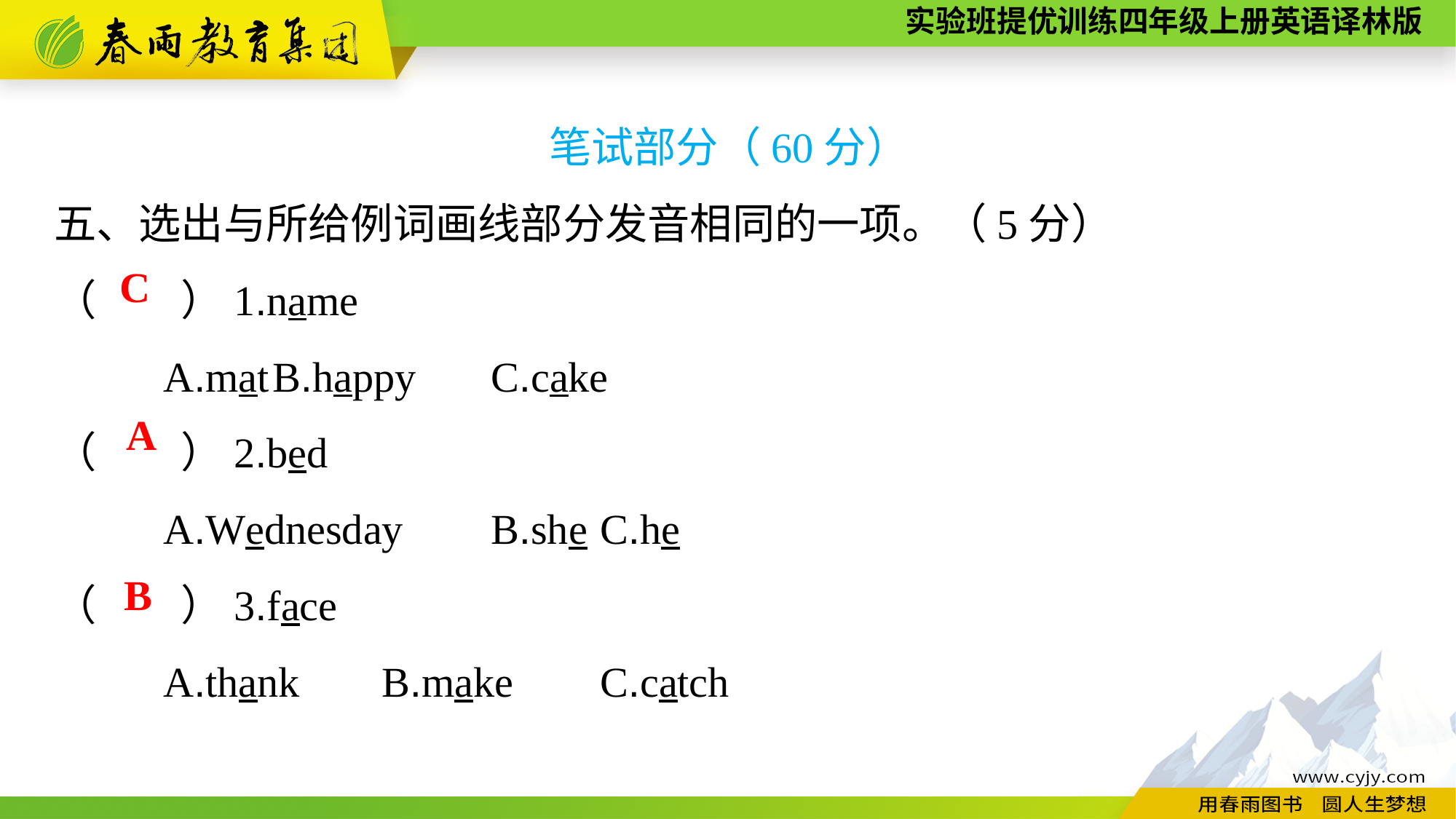

笔试部分（60分）
五、选出与所给例词画线部分发音相同的一项。（5分）
（　　）1.name
	A.mat	B.happy	C.cake
（　　）2.bed
	A.Wednesday	B.she	C.he
（　　）3.face
	A.thank	B.make	C.catch
C
A
B